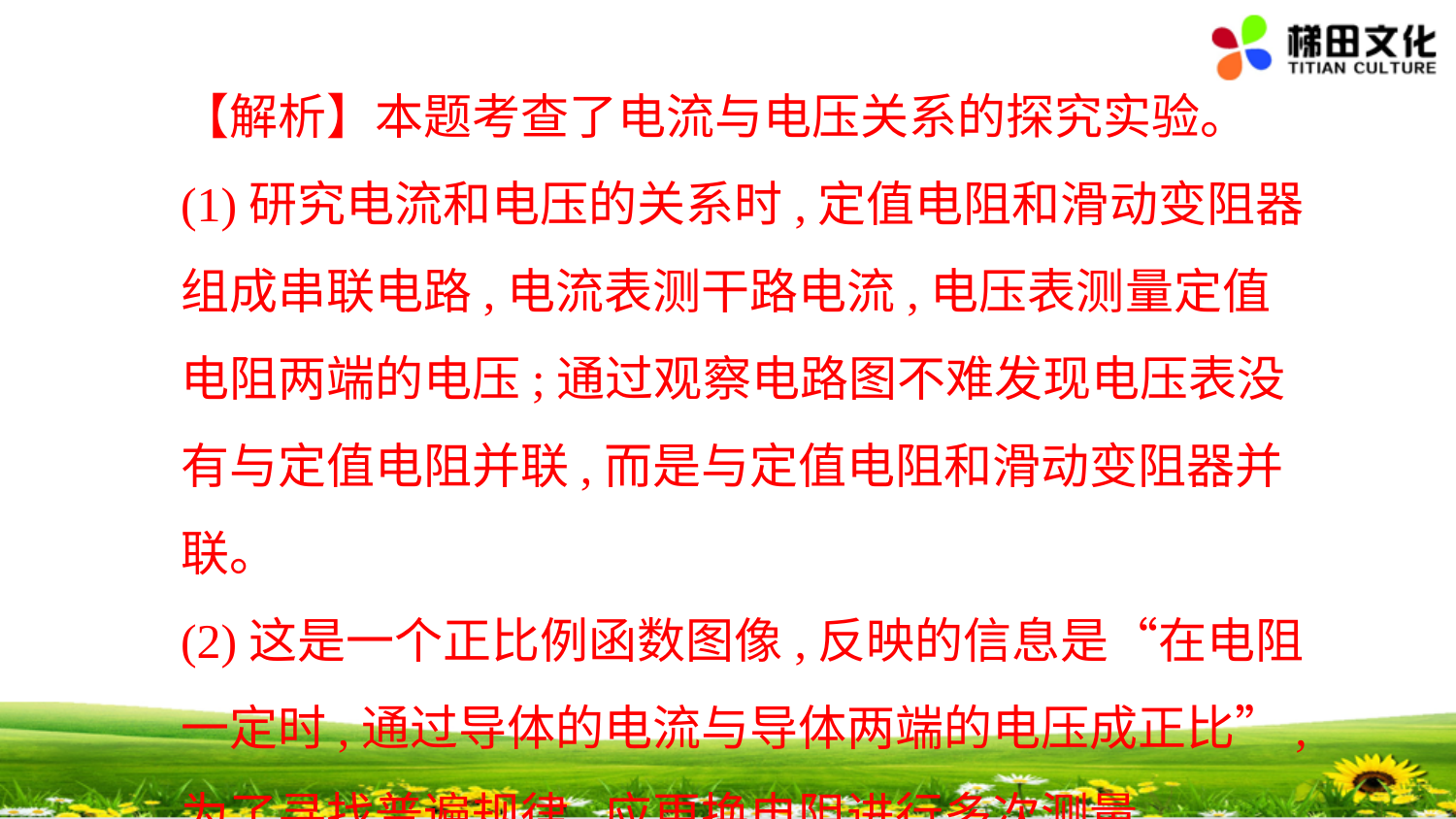

【解析】本题考查了电流与电压关系的探究实验。
(1)研究电流和电压的关系时,定值电阻和滑动变阻器组成串联电路,电流表测干路电流,电压表测量定值电阻两端的电压;通过观察电路图不难发现电压表没有与定值电阻并联,而是与定值电阻和滑动变阻器并联。
(2)这是一个正比例函数图像,反映的信息是“在电阻一定时,通过导体的电流与导体两端的电压成正比”,为了寻找普遍规律,应更换电阻进行多次测量。